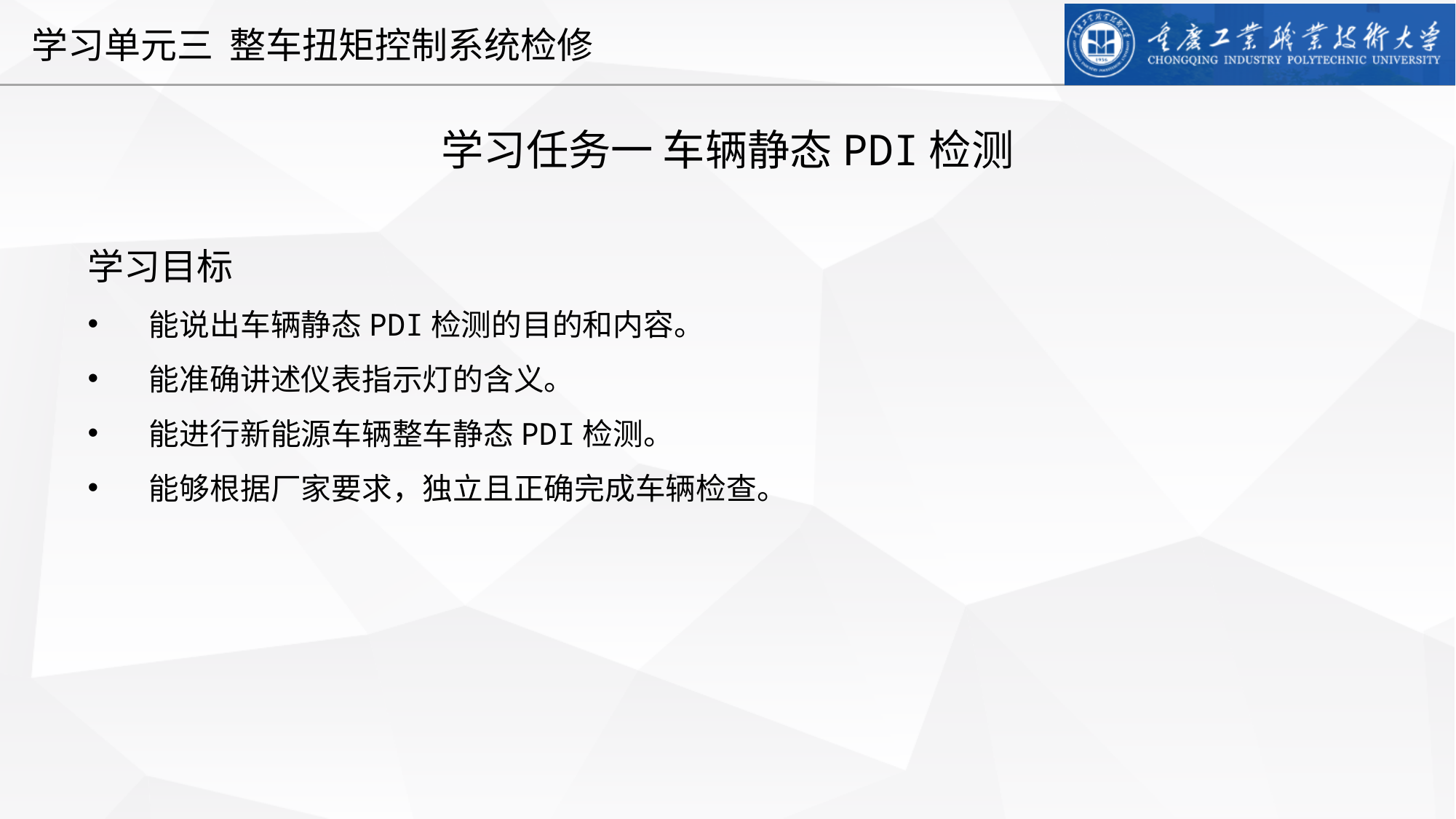

学习任务一 车辆静态PDI检测
学习目标
能说出车辆静态PDI检测的目的和内容。
能准确讲述仪表指示灯的含义。
能进行新能源车辆整车静态PDI检测。
能够根据厂家要求，独立且正确完成车辆检查。